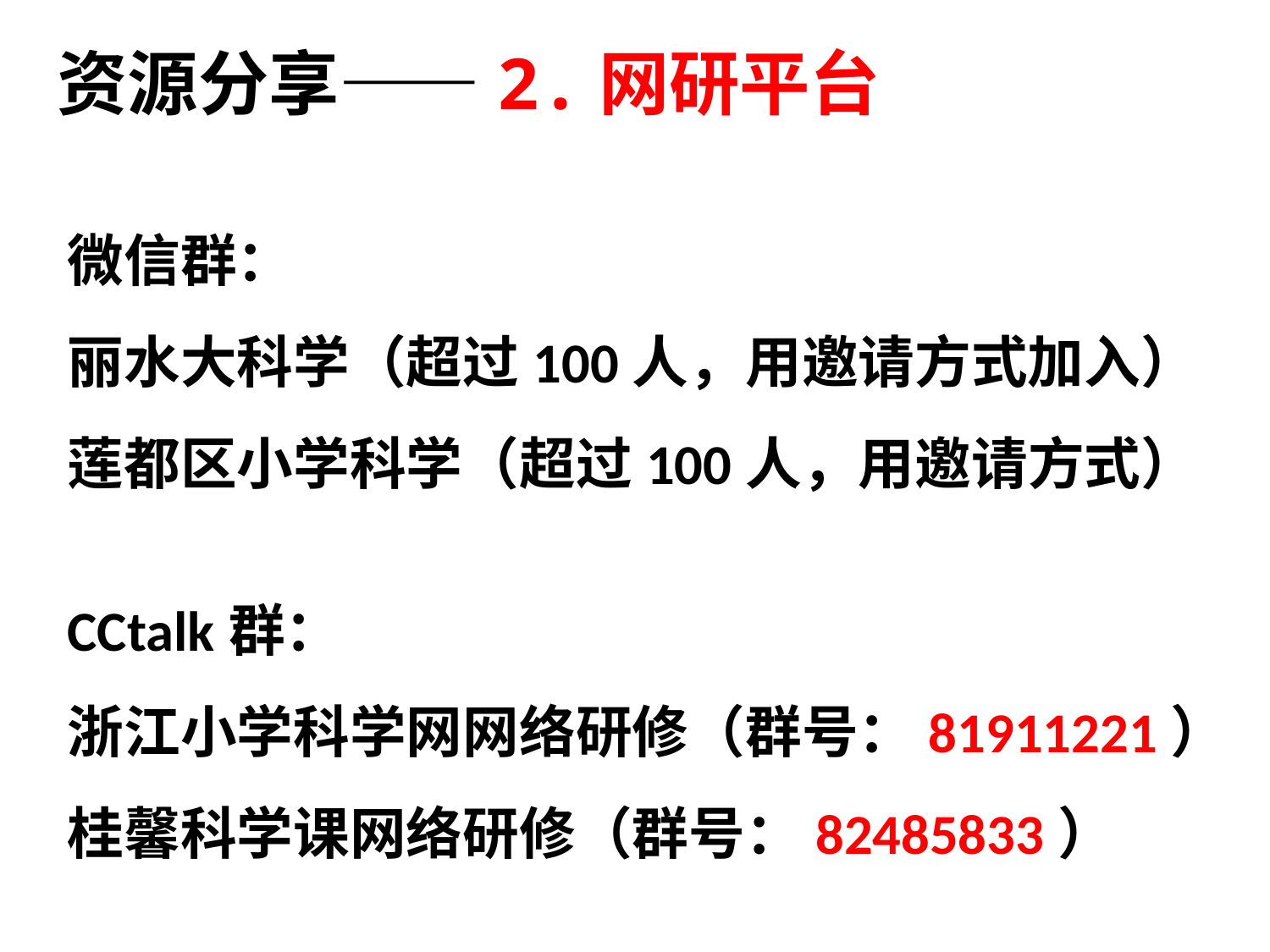

资源分享——2.网研平台
微信群：
丽水大科学（超过100人，用邀请方式加入）
莲都区小学科学（超过100人，用邀请方式）
CCtalk群：
浙江小学科学网网络研修（群号：81911221）
桂馨科学课网络研修（群号：82485833）